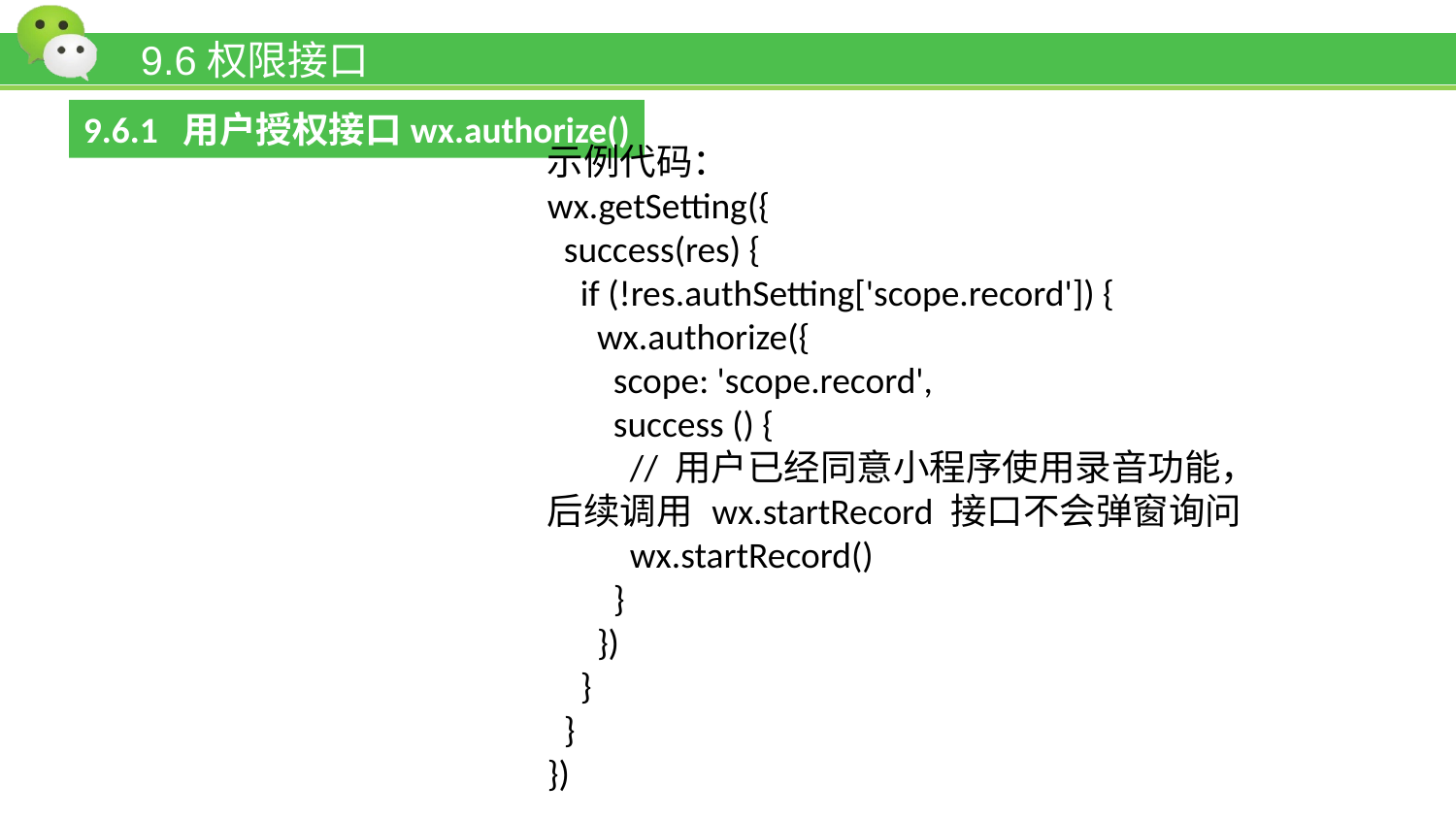

# 9.6权限接口
9.6.1  用户授权接口wx.authorize()
示例代码：
wx.getSetting({
  success(res) {
    if (!res.authSetting['scope.record']) {
      wx.authorize({
        scope: 'scope.record',
        success () {
          // 用户已经同意小程序使用录音功能，后续调用 wx.startRecord 接口不会弹窗询问
          wx.startRecord()
        }
      })
    }
  }
})